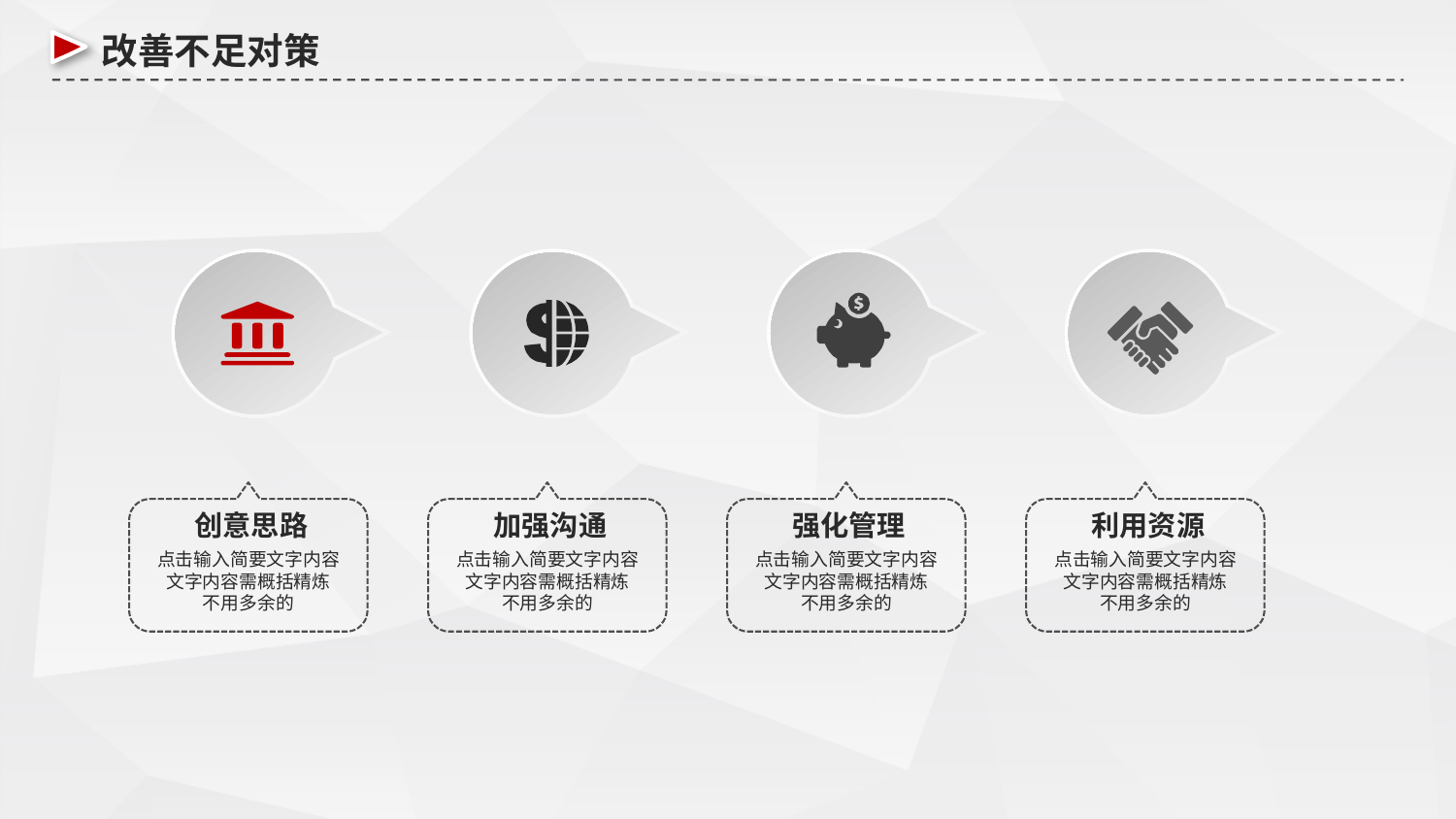

改善不足对策

创意思路
点击输入简要文字内容
文字内容需概括精炼
不用多余的

加强沟通
点击输入简要文字内容
文字内容需概括精炼
不用多余的

强化管理
点击输入简要文字内容
文字内容需概括精炼
不用多余的

利用资源
点击输入简要文字内容
文字内容需概括精炼
不用多余的